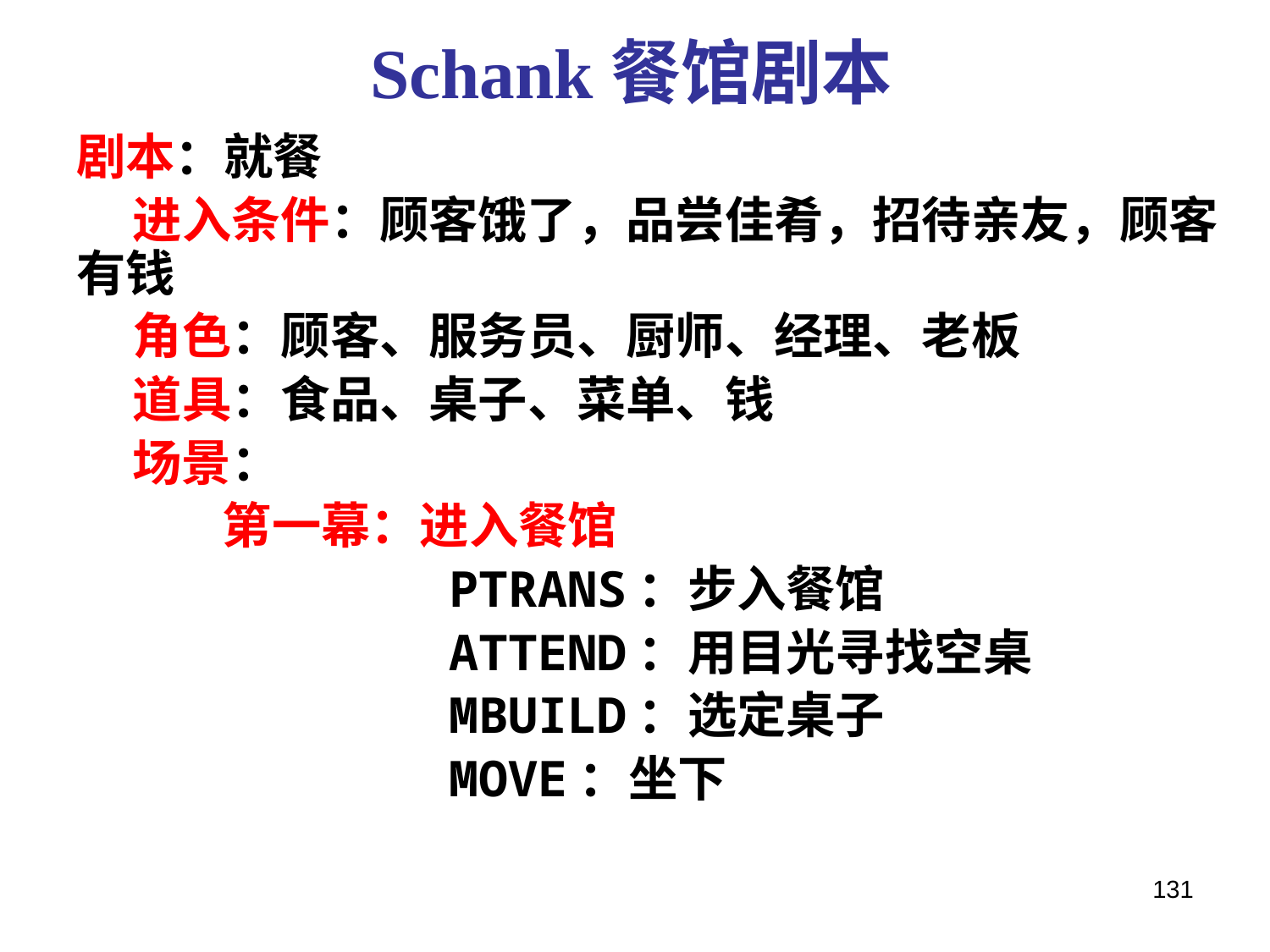

# Schank餐馆剧本
剧本：就餐
    进入条件：顾客饿了，品尝佳肴，招待亲友，顾客有钱
    角色：顾客、服务员、厨师、经理、老板
    道具：食品、桌子、菜单、钱
    场景：
            第一幕：进入餐馆
		    PTRANS：步入餐馆
		    ATTEND：用目光寻找空桌
		    MBUILD：选定桌子
		    MOVE：坐下

131